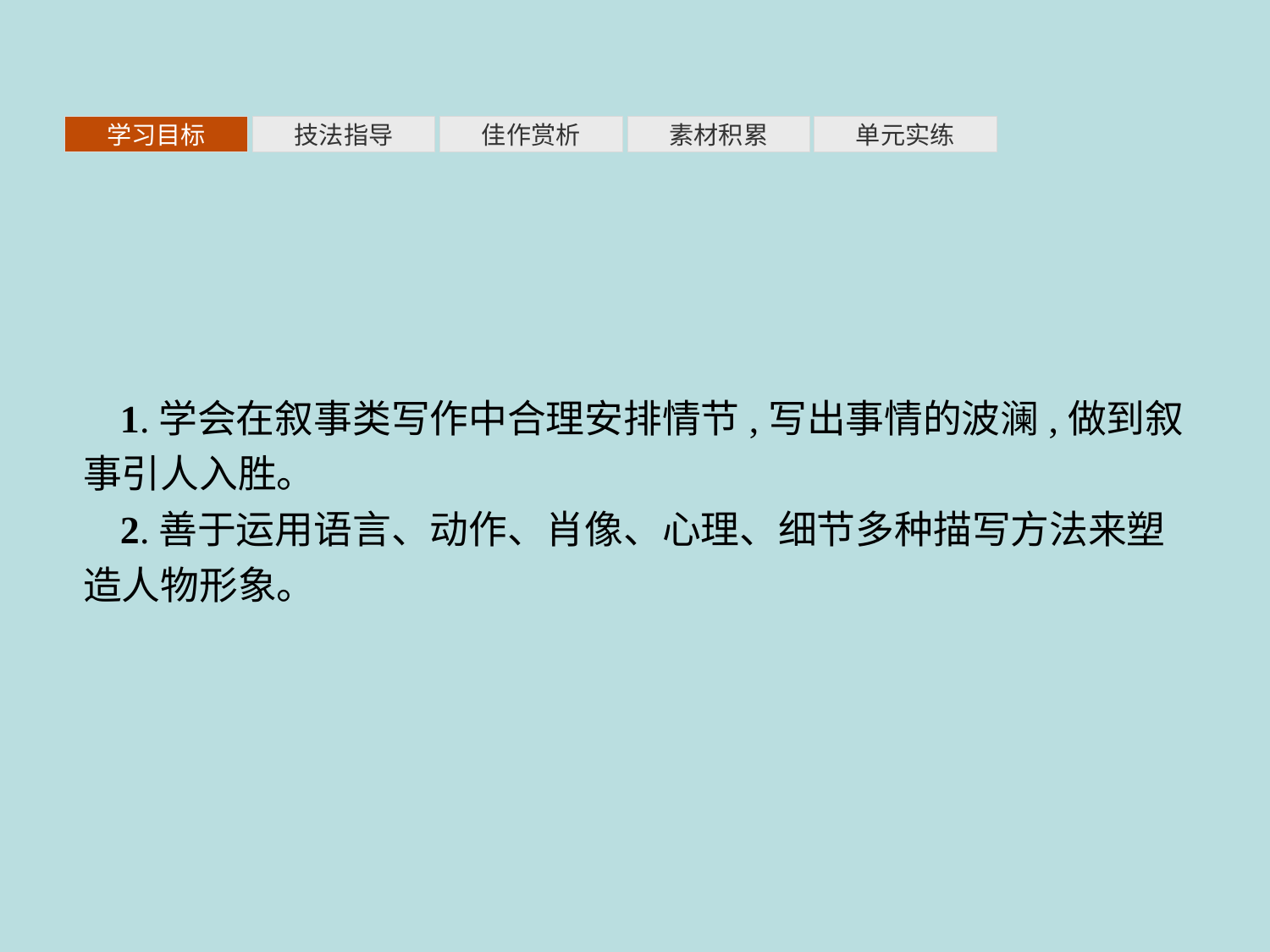

素材积累
学习目标
技法指导
佳作赏析
单元实练
1.学会在叙事类写作中合理安排情节,写出事情的波澜,做到叙事引人入胜。
2.善于运用语言、动作、肖像、心理、细节多种描写方法来塑造人物形象。